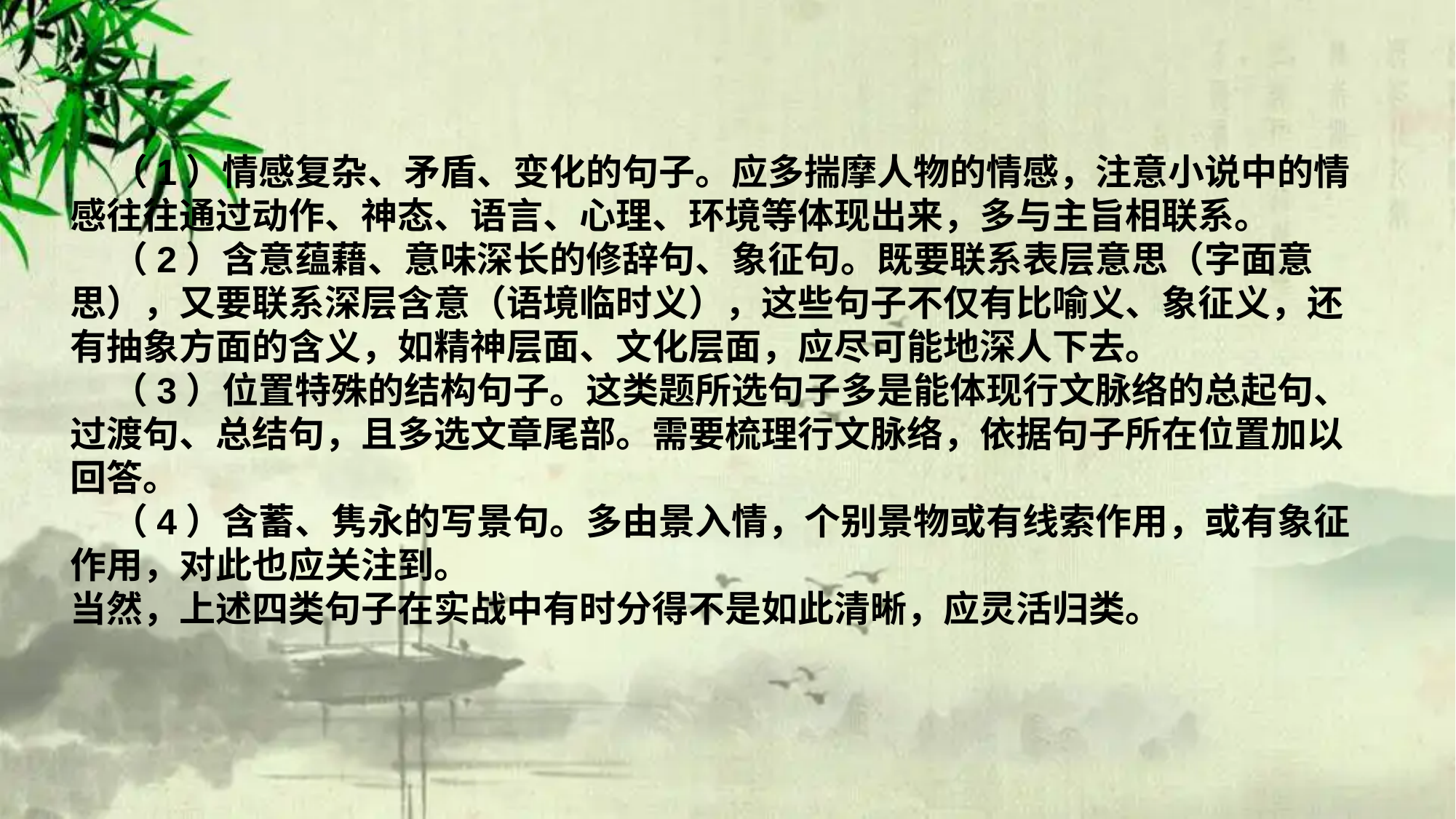

（1）情感复杂、矛盾、变化的句子。应多揣摩人物的情感，注意小说中的情感往往通过动作、神态、语言、心理、环境等体现出来，多与主旨相联系。
    （2）含意蕴藉、意味深长的修辞句、象征句。既要联系表层意思（字面意思），又要联系深层含意（语境临时义），这些句子不仅有比喻义、象征义，还有抽象方面的含义，如精神层面、文化层面，应尽可能地深人下去。
    （3）位置特殊的结构句子。这类题所选句子多是能体现行文脉络的总起句、过渡句、总结句，且多选文章尾部。需要梳理行文脉络，依据句子所在位置加以回答。
    （4）含蓄、隽永的写景句。多由景入情，个别景物或有线索作用，或有象征作用，对此也应关注到。
当然，上述四类句子在实战中有时分得不是如此清晰，应灵活归类。